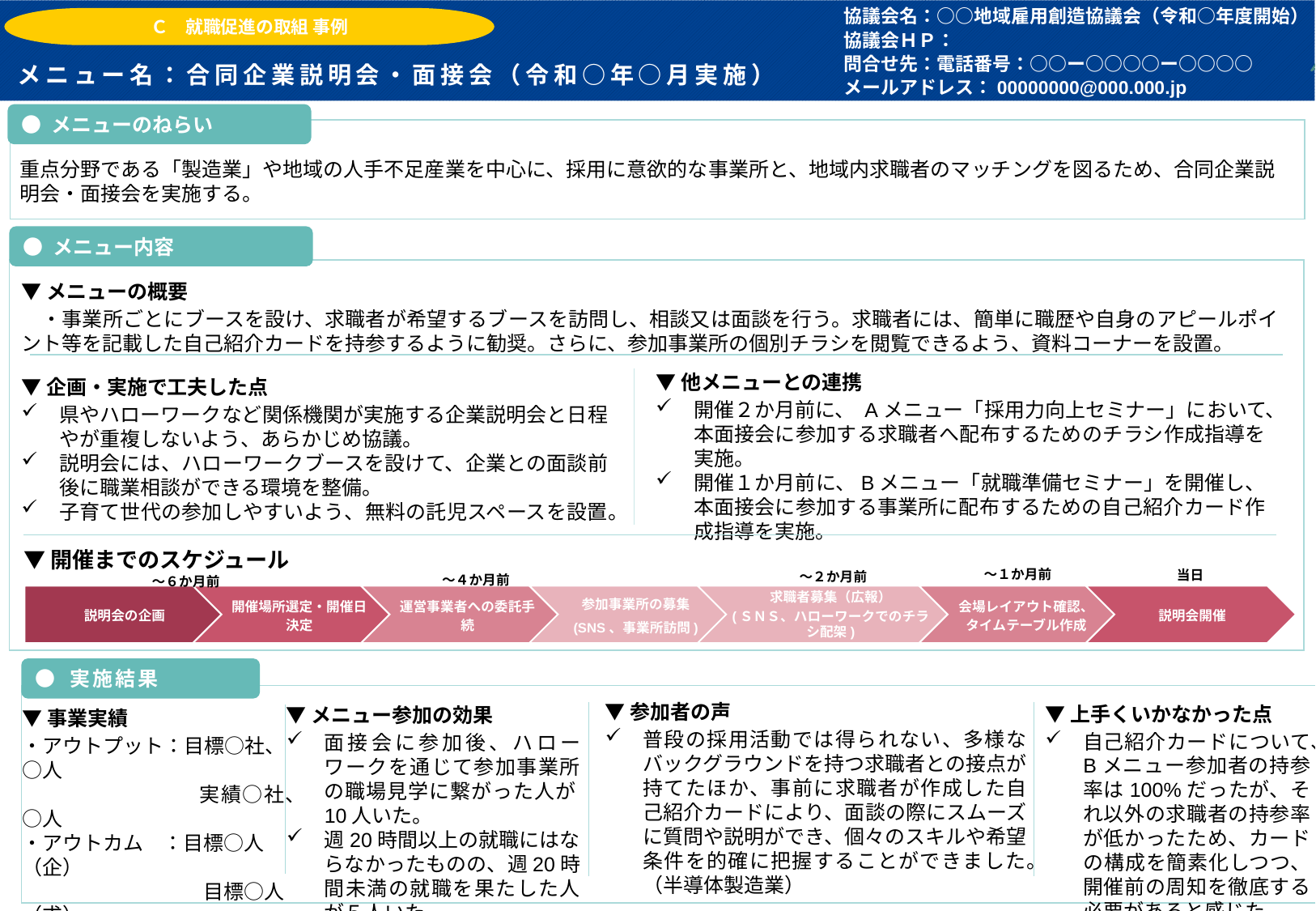

３年度間のうち、特定の年度に実施した事業の内容を記載する場合は、括弧書きで実施年月を記載してください。複数年にわたって実施した事業内容を包括して記載する場合は、括弧書きで実施年度を記載してください。
年間で実施回が複数ある個別メニューについては、特定の実施回に係る内容を記載しても、複数回まとめて個別メニュー全体の話として記載してもどちらでも構いません。複数回まとめる場合は、複数の実施月を記載してください。
個別メニュー単位で記載してください。
Ａメニュー、Ｂメニュー、Ｃメニューのうち２つを選択して２つ分作成してください。
（全項目共通）
枠の大きさや分量は、個別の内容に応じて適宜変更して地域色を出すことも可能です。但し、項目そのものの変更は極力しないようにしてください。
さらに詳細を知りたい他地域等が問い合わせできるよう、ＨＰのＵＲＬ、メールアドレス及び電話番号を記載してください。

協議会名：○○地域雇用創造協議会（令和○年度開始）
協議会ＨＰ：
問合せ先：電話番号：○○ー○○○○ー○○○○
メールアドレス：00000000@000.000.jp
Ｃ　就職促進の取組 事例
# メニュー名：合同企業説明会・面接会（令和○年○月実施）
（他メニューとの連携）
他の個別メニューと連携して行った取組を記載してください。また、本事業の個別メニューに限らず、別途市等の他機関で実施しているセミナーや支援等と連携した取組があれば、それを記載することも可能です。
（メニューのねらい）
改善したい地域の課題や状況から、どういったターゲットを設定して、どういった事業を行うのかが分かる記載にしてください。
● メニューのねらい

重点分野である「製造業」や地域の人手不足産業を中心に、採用に意欲的な事業所と、地域内求職者のマッチングを図るため、合同企業説明会・面接会を実施する。
● メニュー内容
▼メニューの概要
　・事業所ごとにブースを設け、求職者が希望するブースを訪問し、相談又は面談を行う。求職者には、簡単に職歴や自身のアピールポイント等を記載した自己紹介カードを持参するように勧奨。さらに、参加事業所の個別チラシを閲覧できるよう、資料コーナーを設置。
▼他メニューとの連携
開催２か月前に、 Aメニュー「採用力向上セミナー」において、本面接会に参加する求職者へ配布するためのチラシ作成指導を実施。
開催１か月前に、Bメニュー「就職準備セミナー」を開催し、本面接会に参加する事業所に配布するための自己紹介カード作成指導を実施。
▼企画・実施で工夫した点
県やハローワークなど関係機関が実施する企業説明会と日程やが重複しないよう、あらかじめ協議。
説明会には、ハローワークブースを設けて、企業との面談前後に職業相談ができる環境を整備。
子育て世代の参加しやすいよう、無料の託児スペースを設置。
説明会の企画
開催場所選定・開催日決定
運営事業者への委託手続
参加事業所の募集
(SNS、事業所訪問)
求職者募集（広報）
(ＳＮＳ、ハローワークでのチラシ配架)
会場レイアウト確認、タイムテーブル作成
説明会開催
▼開催までのスケジュール
～１か月前
当日
～２か月前
～４か月前
～６か月前

（メニューの概要）
応募検討地域が読んでイメージがつけられるよう、構想書の引用ではなく実際に行った内容を記載してください。
（メニュー参加の効果）
主に、偶然ではなくシステムとしてうまくいったといえる事業実績、事業実施による効果、あるいは今後見込める効果を記載してください。必ずしも定量的である必要はなく、定性的な効果でも可能です。
（企画・実施で工夫した点）
開催までの各業務フローや、セミナー実施後の受講者フォローなどで工夫した取組について、協議会としてアピールしたい内容を記載してください。
（参加者の声）
実際に利用した者がどのようにそのメニューを評価しているかを記載してください。また、括弧書きでその方の属性を簡単に記載してください。
（開催までのスケジュール）
例と必ずしも同じ項目にする必要はありませんので、適宜セミナーに応じて修正してください。スケジュール感が分かるよう当日のどのくらい前から準備したのかを上部に記載ください。参加者募集は、具体的な周知手段も必ず記載してください。
● 実施結果
▼参加者の声
普段の採用活動では得られない、多様なバックグラウンドを持つ求職者との接点が持てたほか、事前に求職者が作成した自己紹介カードにより、面談の際にスムーズに質問や説明ができ、個々のスキルや希望条件を的確に把握することができました。（半導体製造業）
▼メニュー参加の効果
面接会に参加後、ハローワークを通じて参加事業所の職場見学に繋がった人が10人いた。
週20時間以上の就職にはならなかったものの、週20時間未満の就職を果たした人が５人いた。
▼上手くいかなかった点
自己紹介カードについて、Bメニュー参加者の持参率は100%だったが、それ以外の求職者の持参率が低かったため、カードの構成を簡素化しつつ、開催前の周知を徹底する必要があると感じた。

▼事業実績
・アウトプット：目標○社、○人
　　　　　　　　 実績○社、○人
・アウトカム　：目標○人（企）
　　　　　　　　　目標○人（求）
　　　　　　　　　実績○人（企）
　　　　　　　　　実績○人（求）
（上手くいかなかった点）
事業を実施した結果として、当初の計画通りにいかなかった点や今後の課題を記載してくだい。